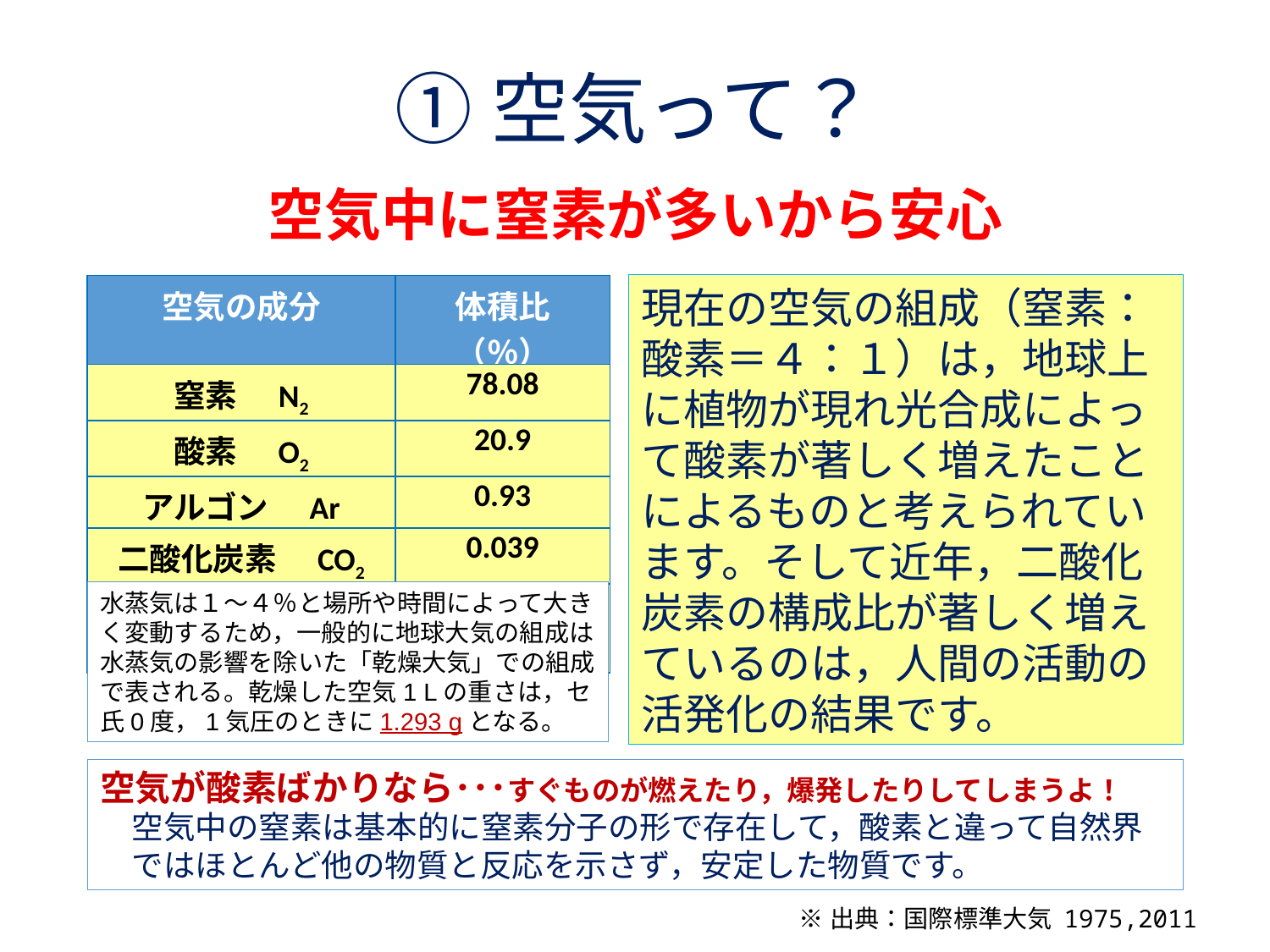

①空気って？
空気中に窒素が多いから安心
現在の空気の組成（窒素：酸素＝４：１）は，地球上に植物が現れ光合成によって酸素が著しく増えたことによるものと考えられています。そして近年，二酸化炭素の構成比が著しく増えているのは，人間の活動の活発化の結果です。
| 空気の成分 | 体積比（％） |
| --- | --- |
| 窒素　N2 | 78.08 |
| 酸素　O2 | 20.9 |
| アルゴン　Ar | 0.93 |
| 二酸化炭素　CO2 | 0.039 |
| ネオン，ヘリウム等 | 0.051 |
水蒸気は１～４％と場所や時間によって大きく変動するため，一般的に地球大気の組成は水蒸気の影響を除いた「乾燥大気」での組成で表される。乾燥した空気1 Lの重さは，セ氏0度，1気圧のときに1.293 gとなる。
空気が酸素ばかりなら･･･すぐものが燃えたり，爆発したりしてしまうよ！
　空気中の窒素は基本的に窒素分子の形で存在して，酸素と違って自然界
　ではほとんど他の物質と反応を示さず，安定した物質です。
※出典：国際標準大気 1975,2011